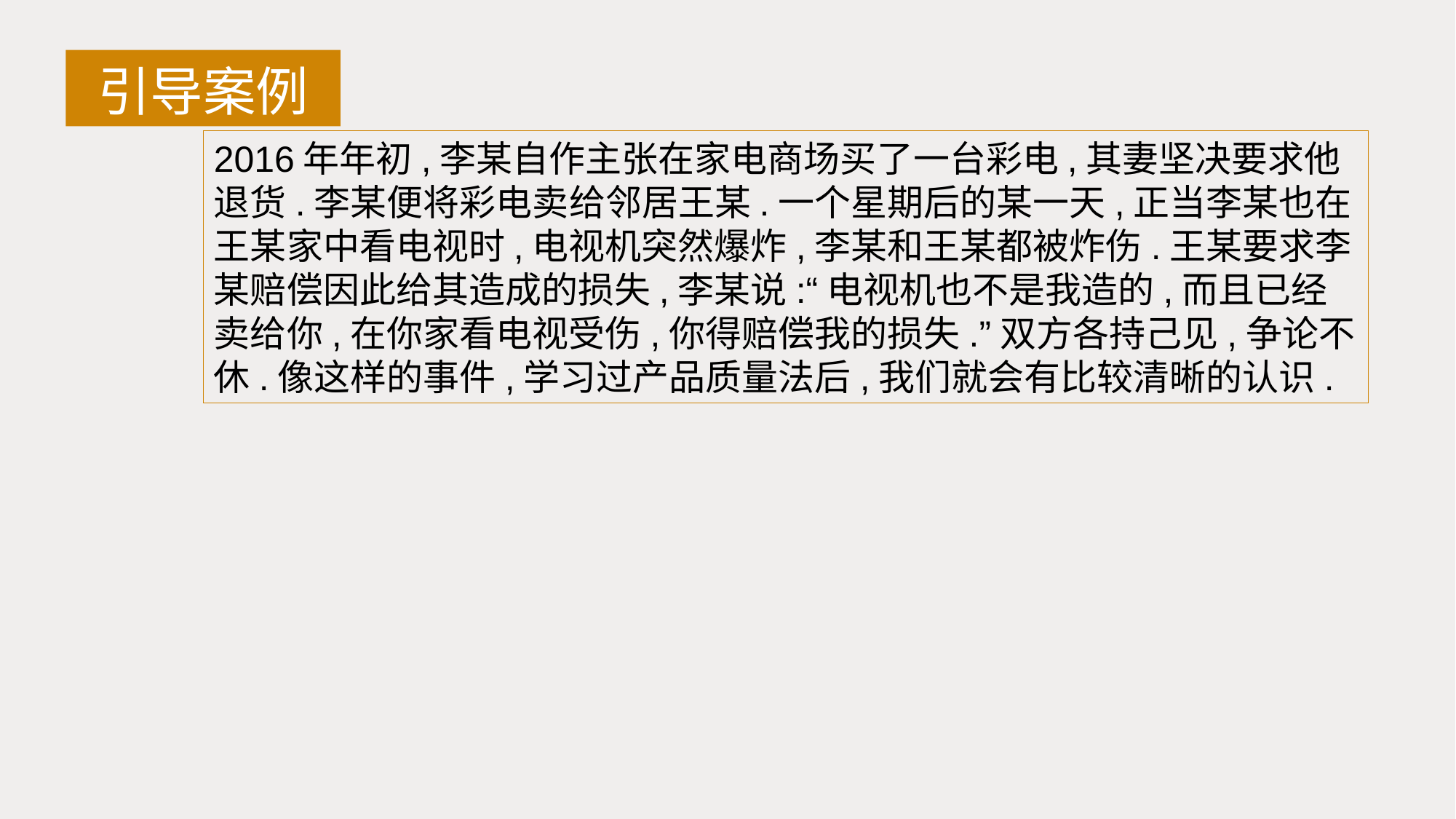

引导案例
2016年年初,李某自作主张在家电商场买了一台彩电,其妻坚决要求他退货.李某便将彩电卖给邻居王某.一个星期后的某一天,正当李某也在王某家中看电视时,电视机突然爆炸,李某和王某都被炸伤.王某要求李某赔偿因此给其造成的损失,李某说:“电视机也不是我造的,而且已经卖给你,在你家看电视受伤,你得赔偿我的损失.”双方各持己见,争论不休.像这样的事件,学习过产品质量法后,我们就会有比较清晰的认识.